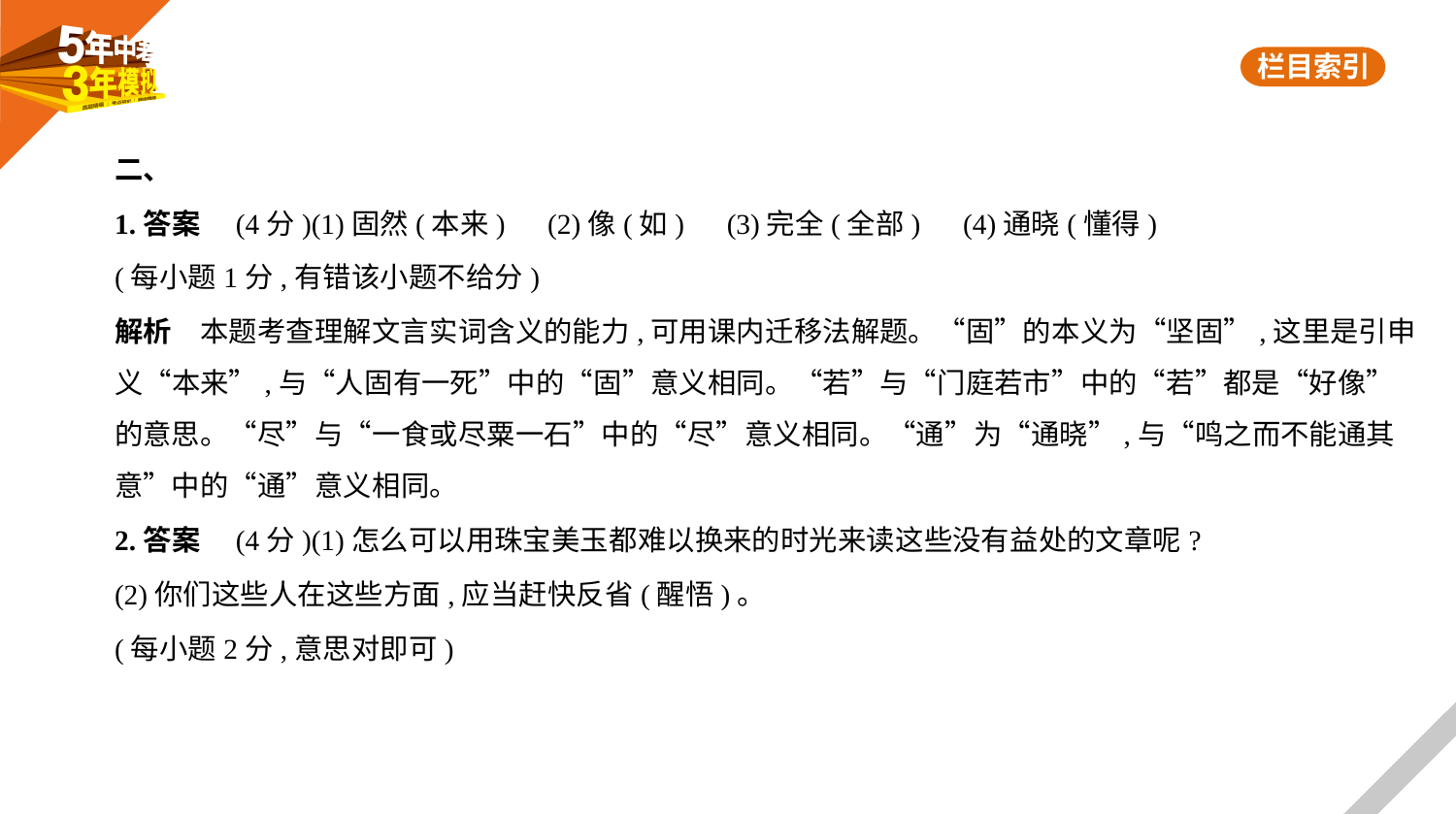

二、
1.答案　(4分)(1)固然(本来)　(2)像(如)　(3)完全(全部)　(4)通晓(懂得)
(每小题1分,有错该小题不给分)
解析　本题考查理解文言实词含义的能力,可用课内迁移法解题。“固”的本义为“坚固”,这里是引申
义“本来”,与“人固有一死”中的“固”意义相同。“若”与“门庭若市”中的“若”都是“好像”
的意思。“尽”与“一食或尽粟一石”中的“尽”意义相同。“通”为“通晓”,与“鸣之而不能通其
意”中的“通”意义相同。
2.答案　(4分)(1)怎么可以用珠宝美玉都难以换来的时光来读这些没有益处的文章呢?
(2)你们这些人在这些方面,应当赶快反省(醒悟)。
(每小题2分,意思对即可)